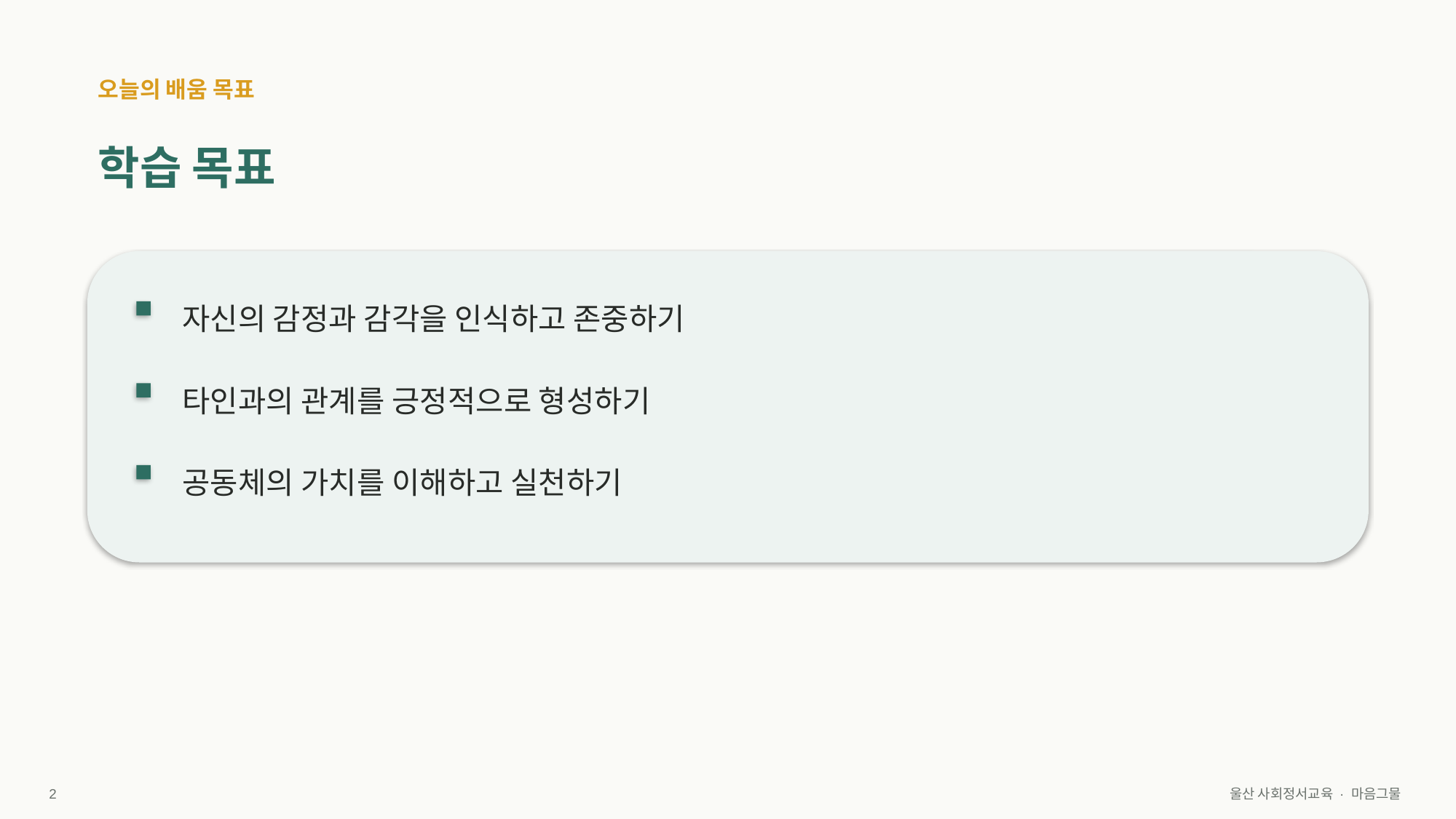

오늘의 배움 목표
학습 목표

자신의 감정과 감각을 인식하고 존중하기

타인과의 관계를 긍정적으로 형성하기

공동체의 가치를 이해하고 실천하기

2
울산 사회정서교육 · 마음그물